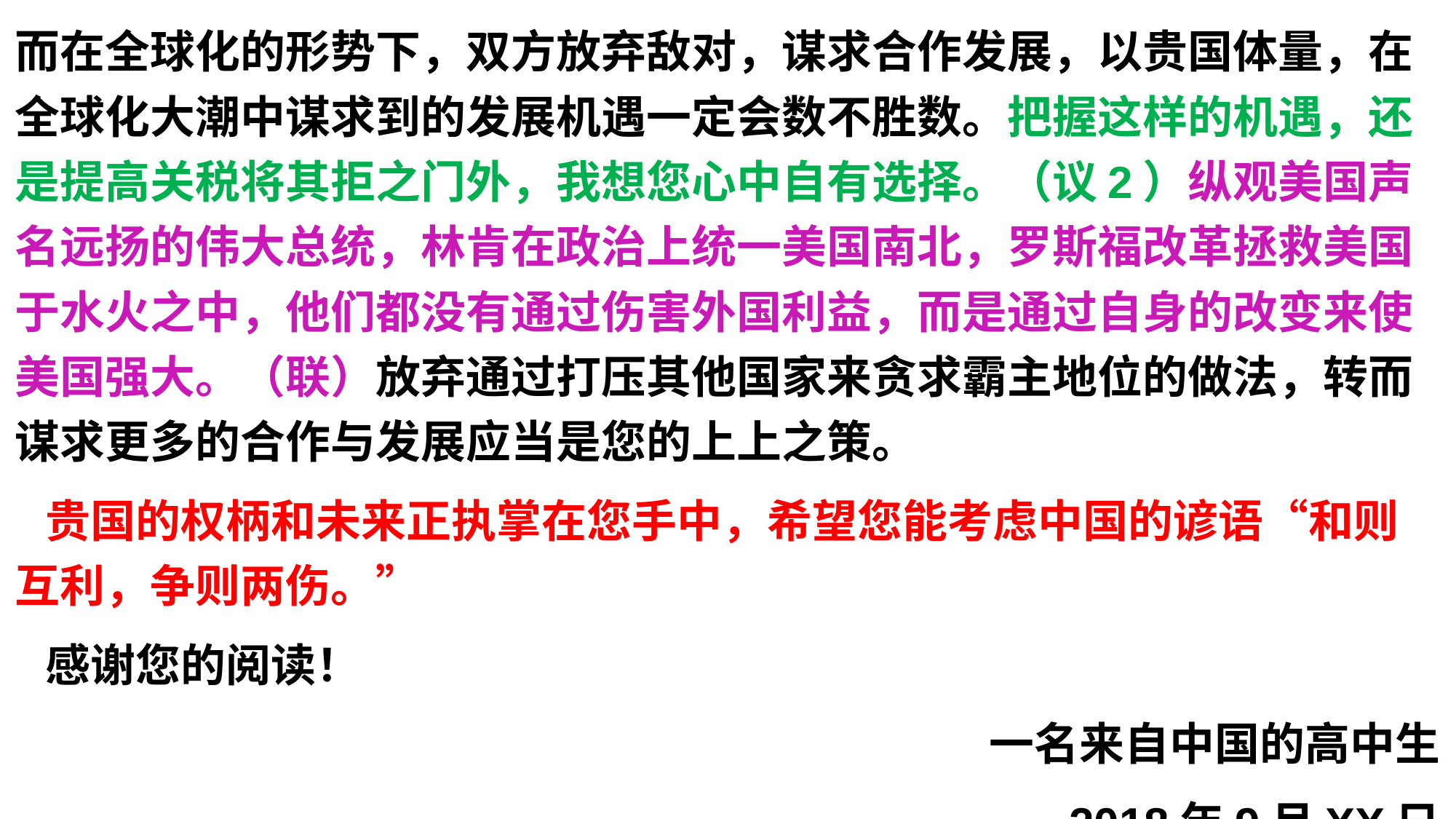

而在全球化的形势下，双方放弃敌对，谋求合作发展，以贵国体量，在全球化大潮中谋求到的发展机遇一定会数不胜数。把握这样的机遇，还是提高关税将其拒之门外，我想您心中自有选择。（议2）纵观美国声名远扬的伟大总统，林肯在政治上统一美国南北，罗斯福改革拯救美国于水火之中，他们都没有通过伤害外国利益，而是通过自身的改变来使美国强大。（联）放弃通过打压其他国家来贪求霸主地位的做法，转而谋求更多的合作与发展应当是您的上上之策。
  贵国的权柄和未来正执掌在您手中，希望您能考虑中国的谚语“和则互利，争则两伤。”
  感谢您的阅读！
一名来自中国的高中生
2018年9月XX日